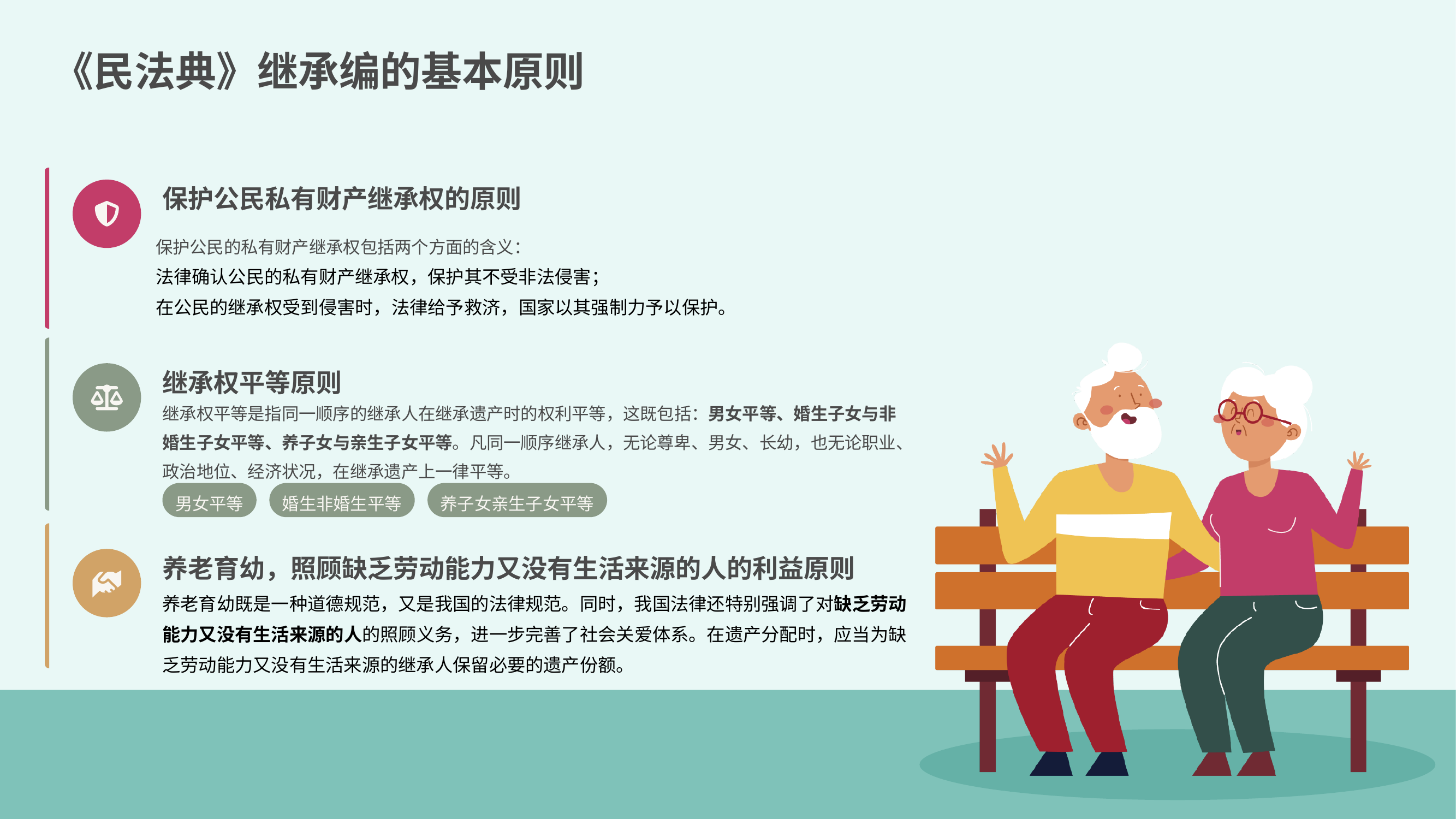

《民法典》继承编的基本原则

保护公民私有财产继承权的原则

保护公民的私有财产继承权包括两个方面的含义：
法律确认公民的私有财产继承权，保护其不受非法侵害；
在公民的继承权受到侵害时，法律给予救济，国家以其强制力予以保护。

继承权平等原则

继承权平等是指同一顺序的继承人在继承遗产时的权利平等，这既包括：男女平等、婚生子女与非婚生子女平等、养子女与亲生子女平等。凡同一顺序继承人，无论尊卑、男女、长幼，也无论职业、政治地位、经济状况，在继承遗产上一律平等。

男女平等

婚生非婚生平等

养子女亲生子女平等

养老育幼，照顾缺乏劳动能力又没有生活来源的人的利益原则

养老育幼既是一种道德规范，又是我国的法律规范。同时，我国法律还特别强调了对缺乏劳动能力又没有生活来源的人的照顾义务，进一步完善了社会关爱体系。在遗产分配时，应当为缺乏劳动能力又没有生活来源的继承人保留必要的遗产份额。